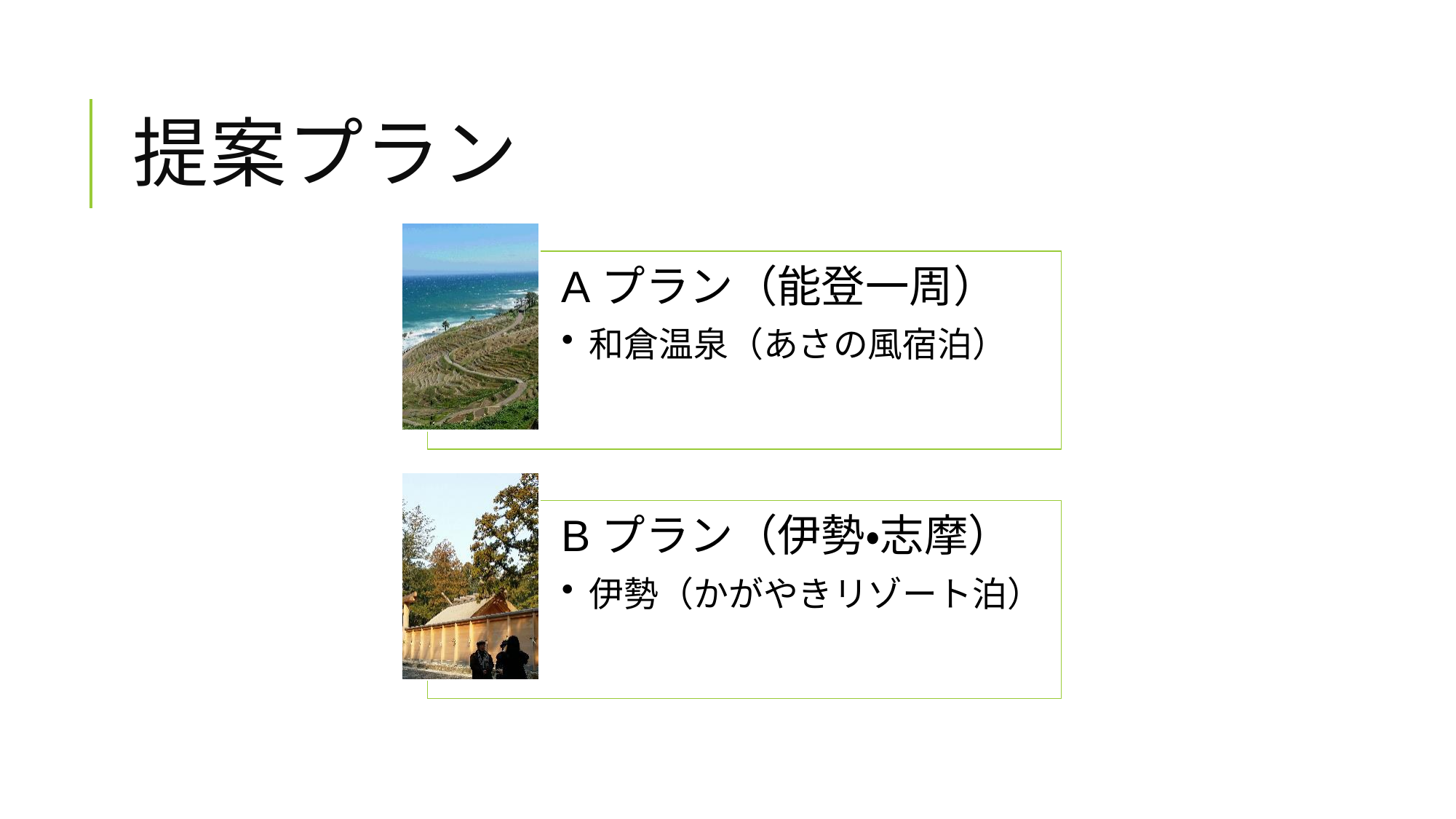

# 提案プラン
Aプラン（能登一周）
和倉温泉（あさの風宿泊）
Bプラン（伊勢・志摩）
伊勢（かがやきリゾート泊）